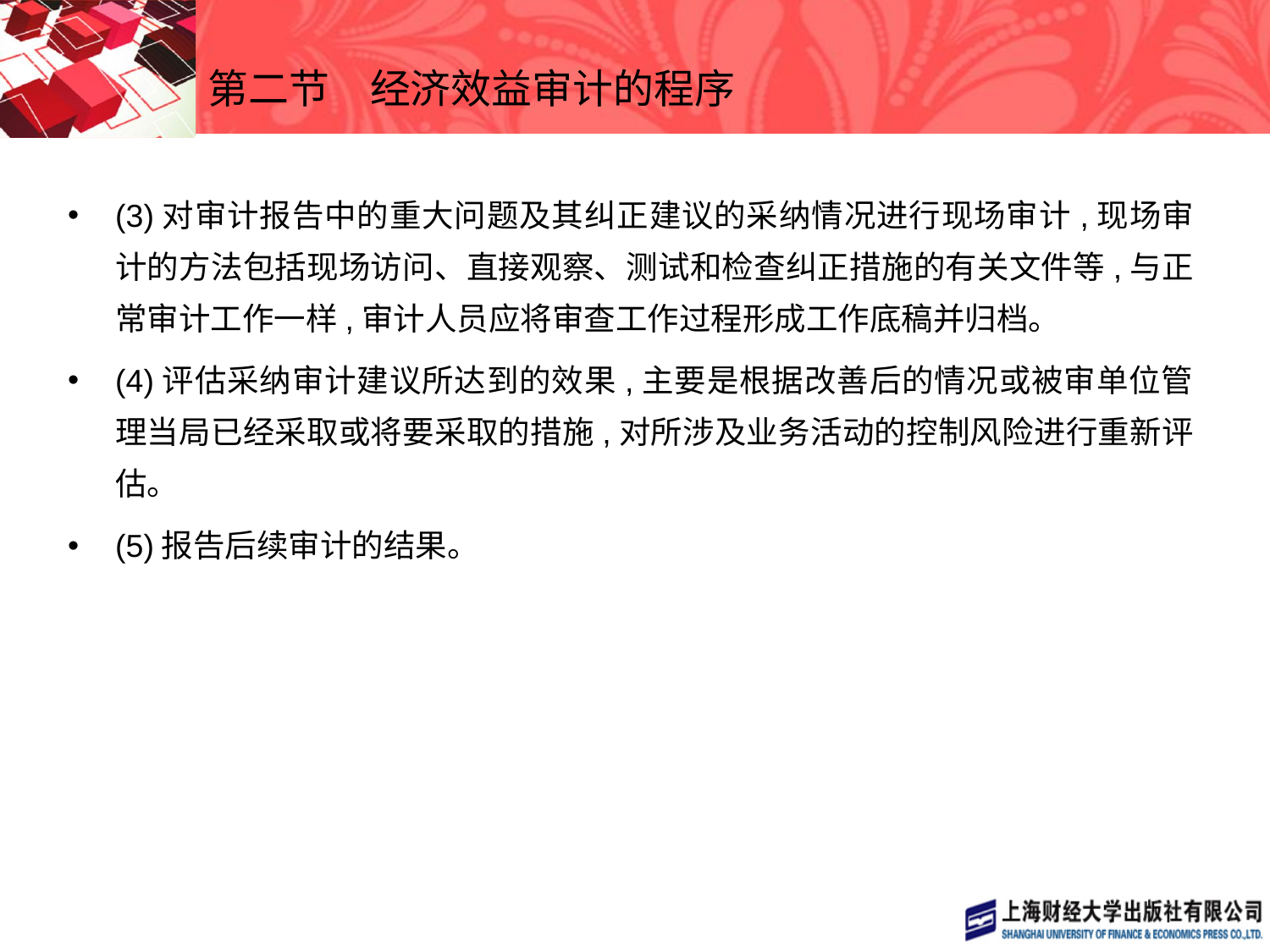

# 第二节　经济效益审计的程序
(3)对审计报告中的重大问题及其纠正建议的采纳情况进行现场审计,现场审计的方法包括现场访问、直接观察、测试和检查纠正措施的有关文件等,与正常审计工作一样,审计人员应将审查工作过程形成工作底稿并归档。
(4)评估采纳审计建议所达到的效果,主要是根据改善后的情况或被审单位管理当局已经采取或将要采取的措施,对所涉及业务活动的控制风险进行重新评估。
(5)报告后续审计的结果。